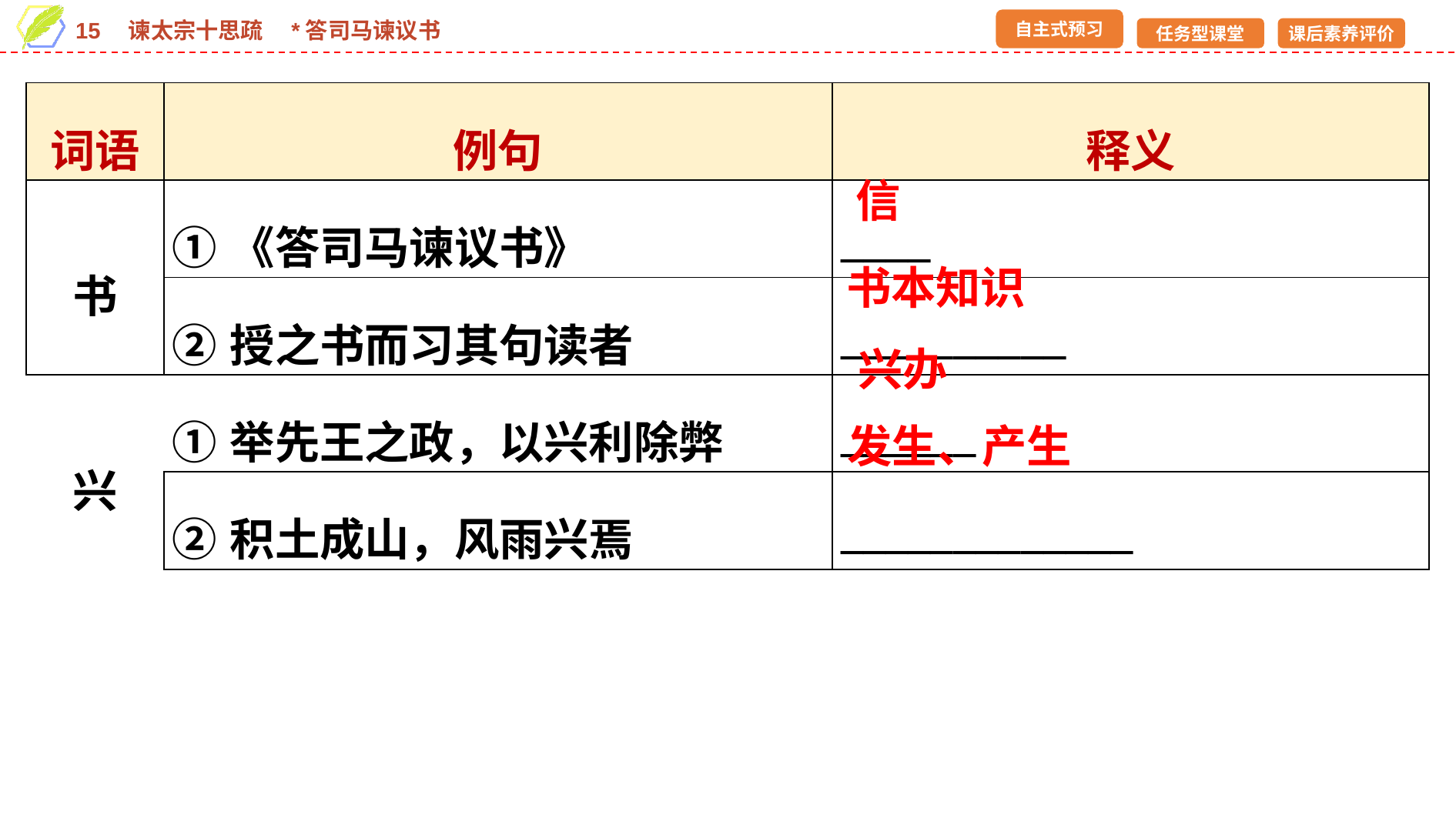

| 词语 | 例句 | 释义 |
| --- | --- | --- |
| 书 | ①《答司马谏议书》 | \_\_\_\_ |
|  | ②授之书而习其句读者 | \_\_\_\_\_\_\_\_\_\_ |
| 兴 | ①举先王之政，以兴利除弊 | \_\_\_\_\_\_ |
|  | ②积土成山，风雨兴焉 | \_\_\_\_\_\_\_\_\_\_\_\_\_ |
信
书本知识
兴办
发生、产生